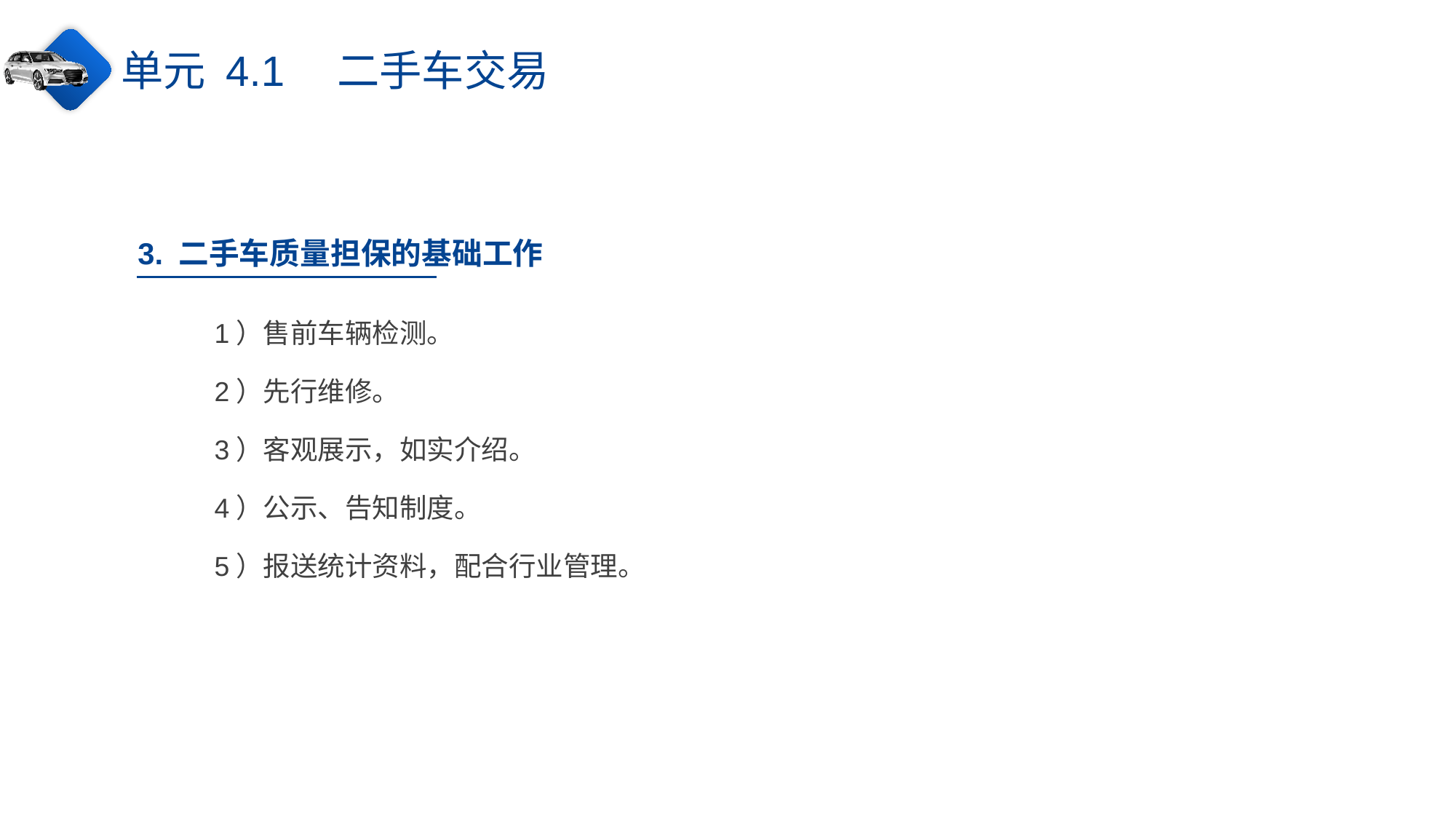

单元 4.1　二手车交易
3. 二手车质量担保的基础工作
1）售前车辆检测。
2）先行维修。
3）客观展示，如实介绍。
4）公示、告知制度。
5）报送统计资料，配合行业管理。